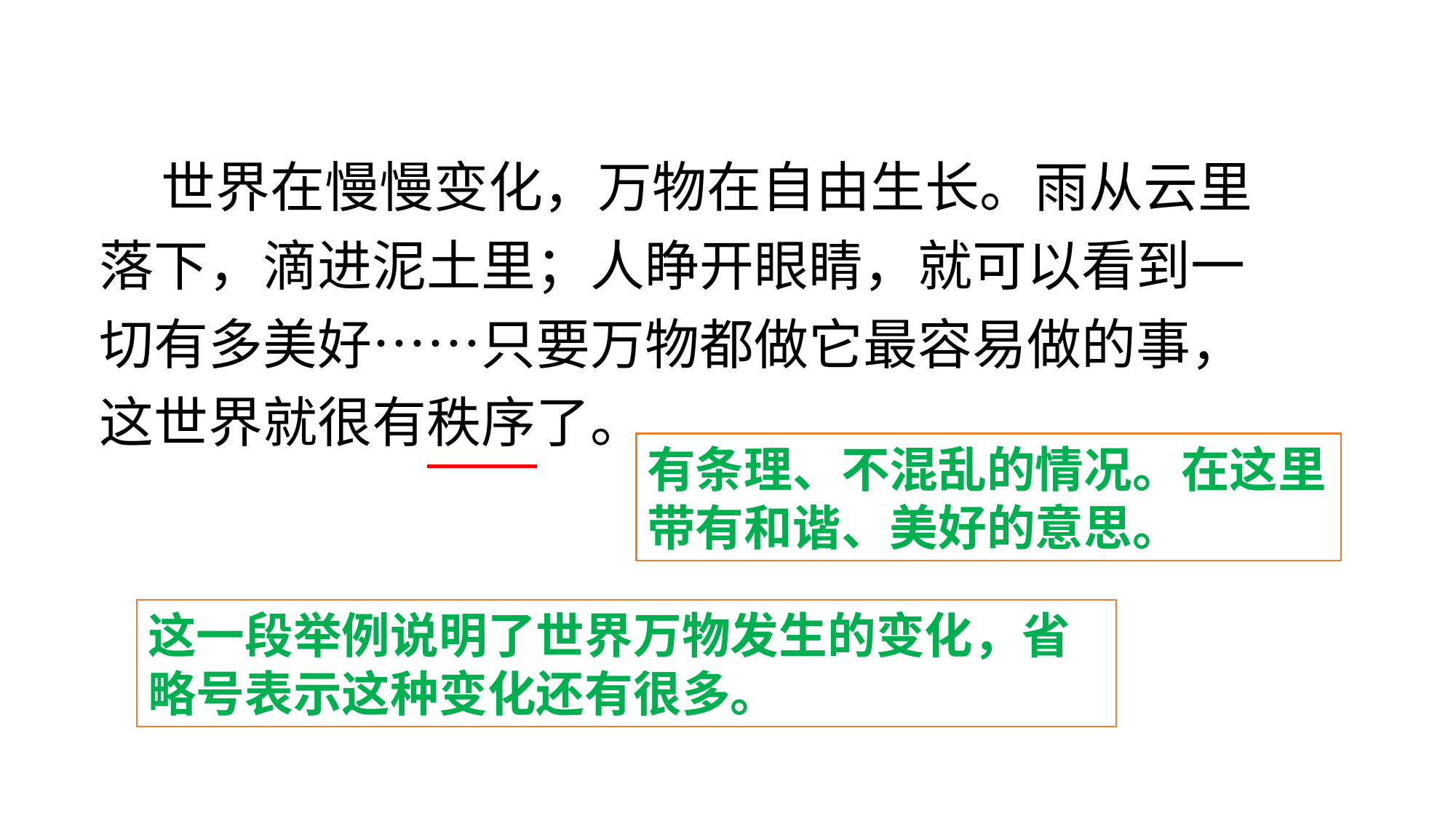

世界在慢慢变化，万物在自由生长。雨从云里落下，滴进泥土里；人睁开眼睛，就可以看到一切有多美好……只要万物都做它最容易做的事，这世界就很有秩序了。
有条理、不混乱的情况。在这里带有和谐、美好的意思。
这一段举例说明了世界万物发生的变化，省略号表示这种变化还有很多。